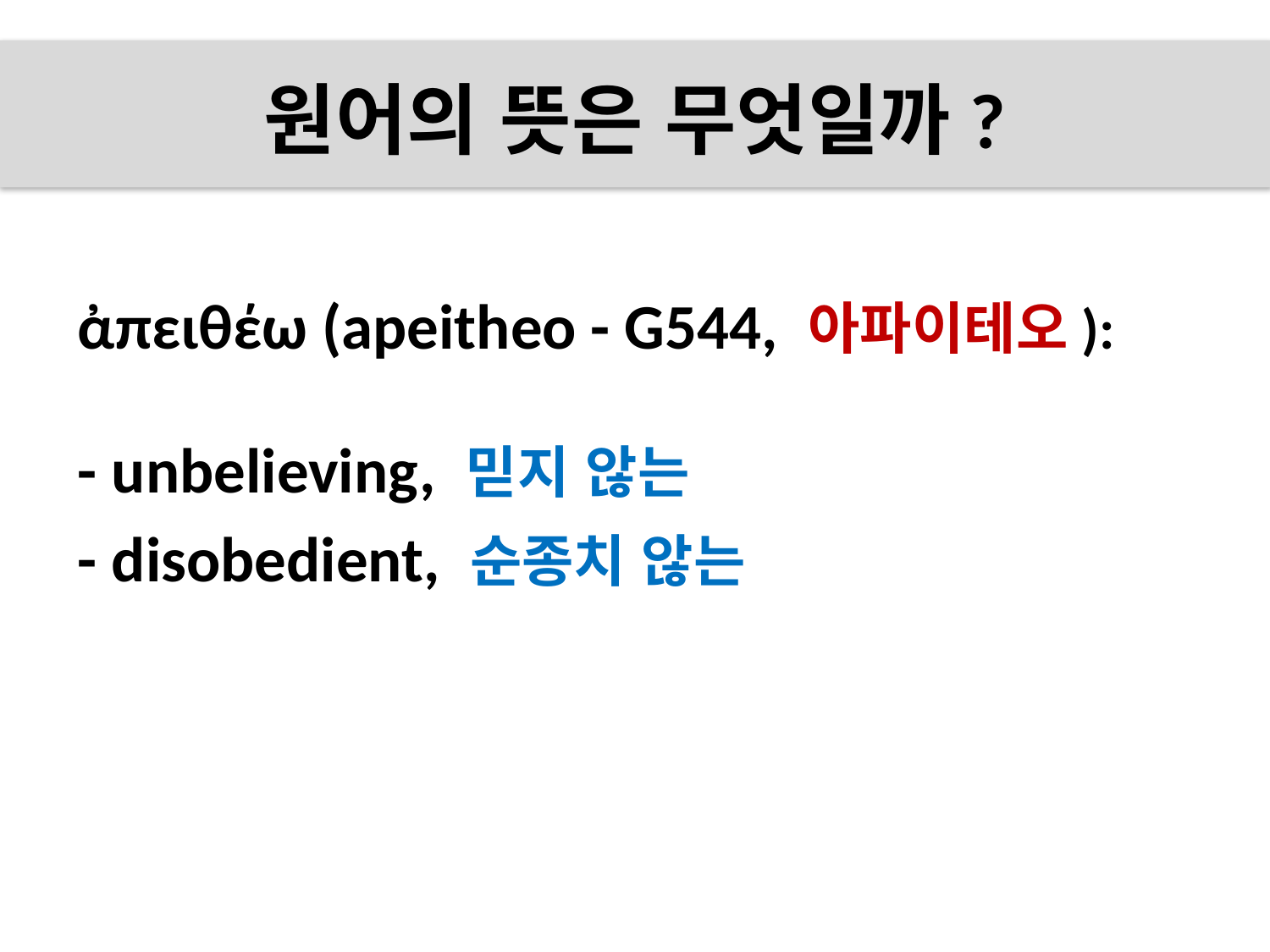

# 원어의 뜻은 무엇일까?

ἀπειθέω (apeitheo - G544, 아파이테오):
- unbelieving, 믿지 않는
- disobedient, 순종치 않는